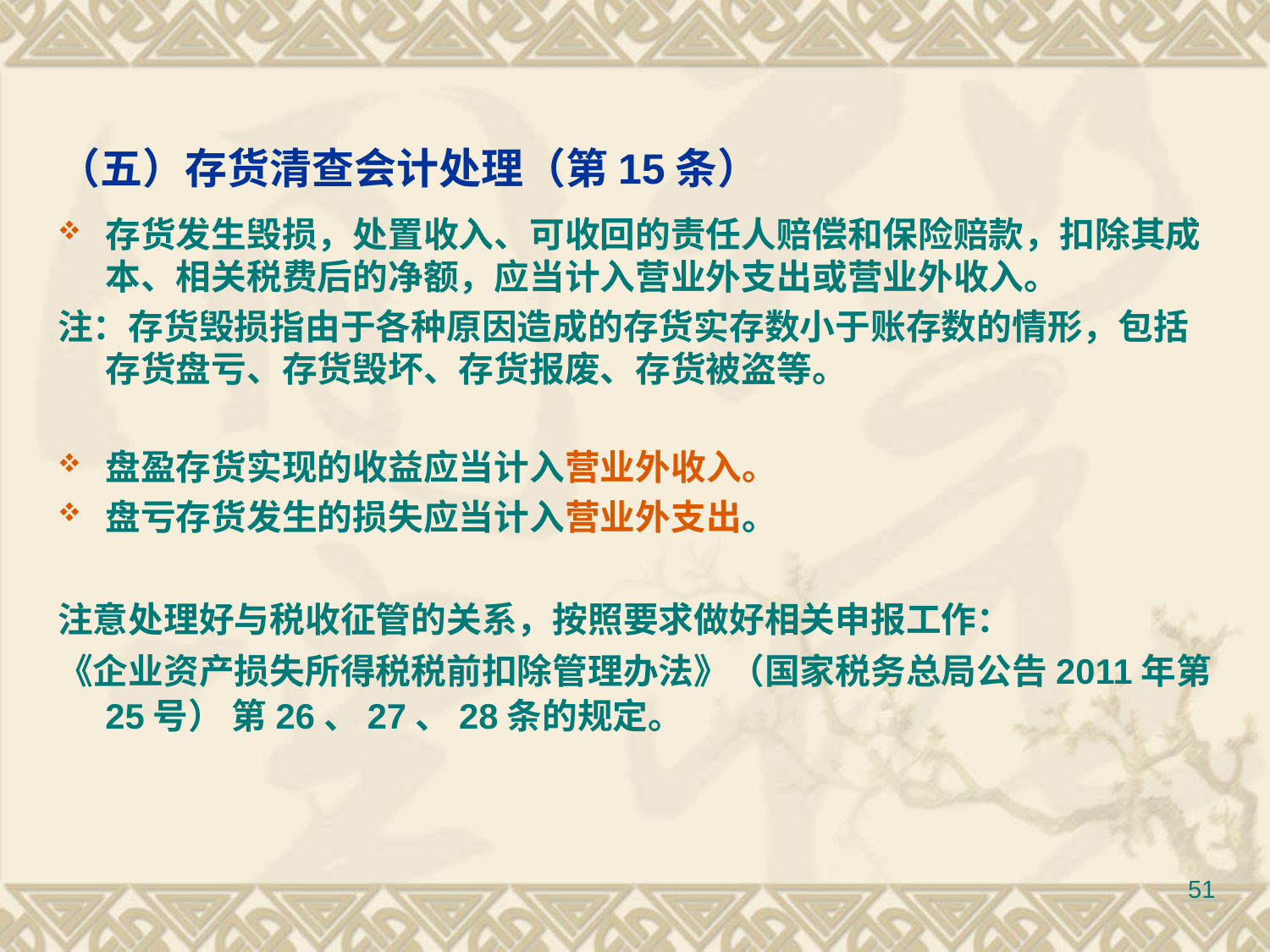

# （五）存货清查会计处理（第15条）
存货发生毁损，处置收入、可收回的责任人赔偿和保险赔款，扣除其成本、相关税费后的净额，应当计入营业外支出或营业外收入。
注：存货毁损指由于各种原因造成的存货实存数小于账存数的情形，包括存货盘亏、存货毁坏、存货报废、存货被盗等。

盘盈存货实现的收益应当计入营业外收入。
盘亏存货发生的损失应当计入营业外支出。

注意处理好与税收征管的关系，按照要求做好相关申报工作：
《企业资产损失所得税税前扣除管理办法》（国家税务总局公告2011年第25号） 第26、27、28条的规定。
51